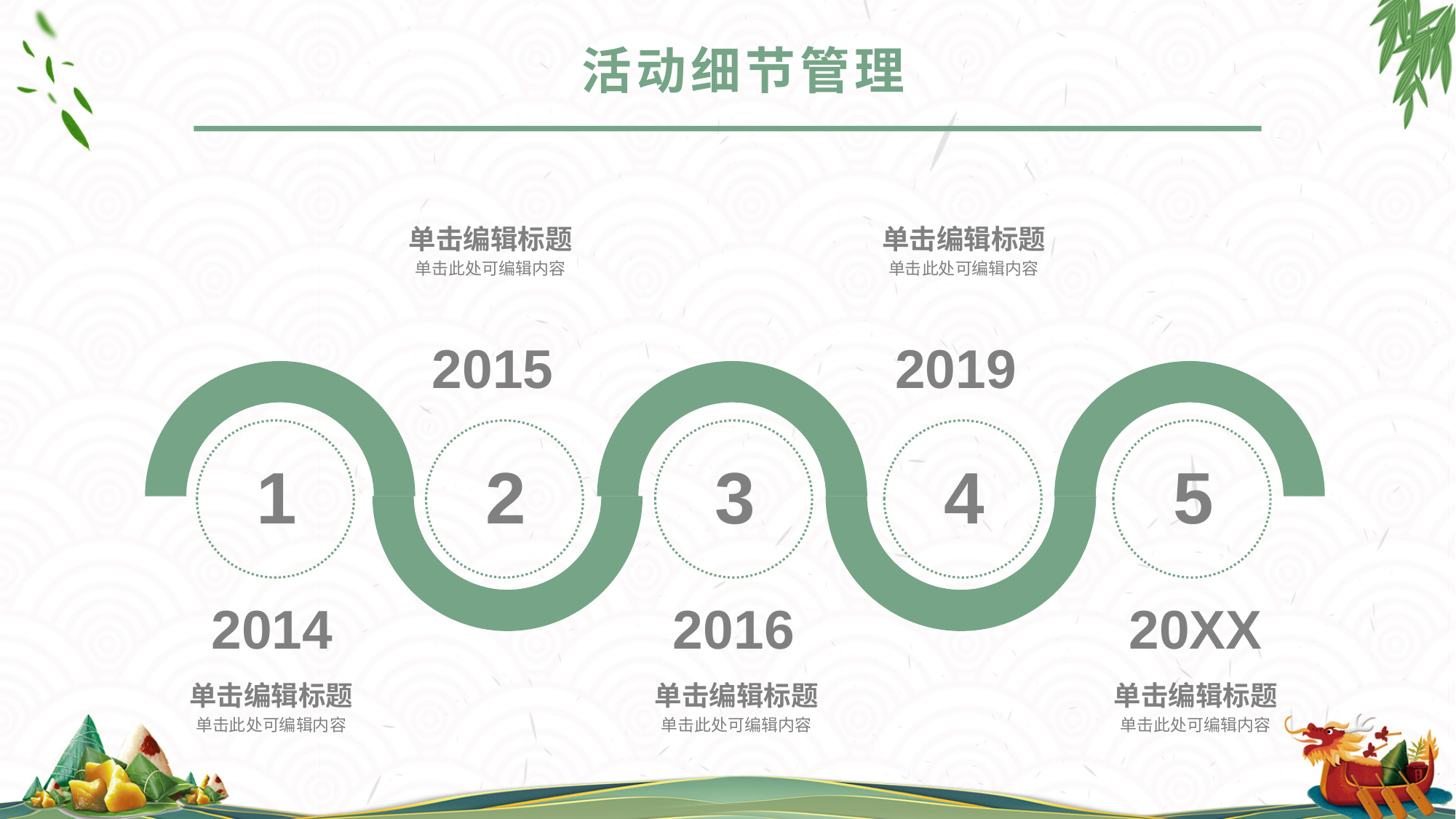

活动细节管理

单击编辑标题
单击编辑标题
单击此处可编辑内容
单击此处可编辑内容
2015
2019

1
2
3
4
5
2014
2016
20XX
单击编辑标题
单击编辑标题
单击编辑标题
单击此处可编辑内容
单击此处可编辑内容
单击此处可编辑内容